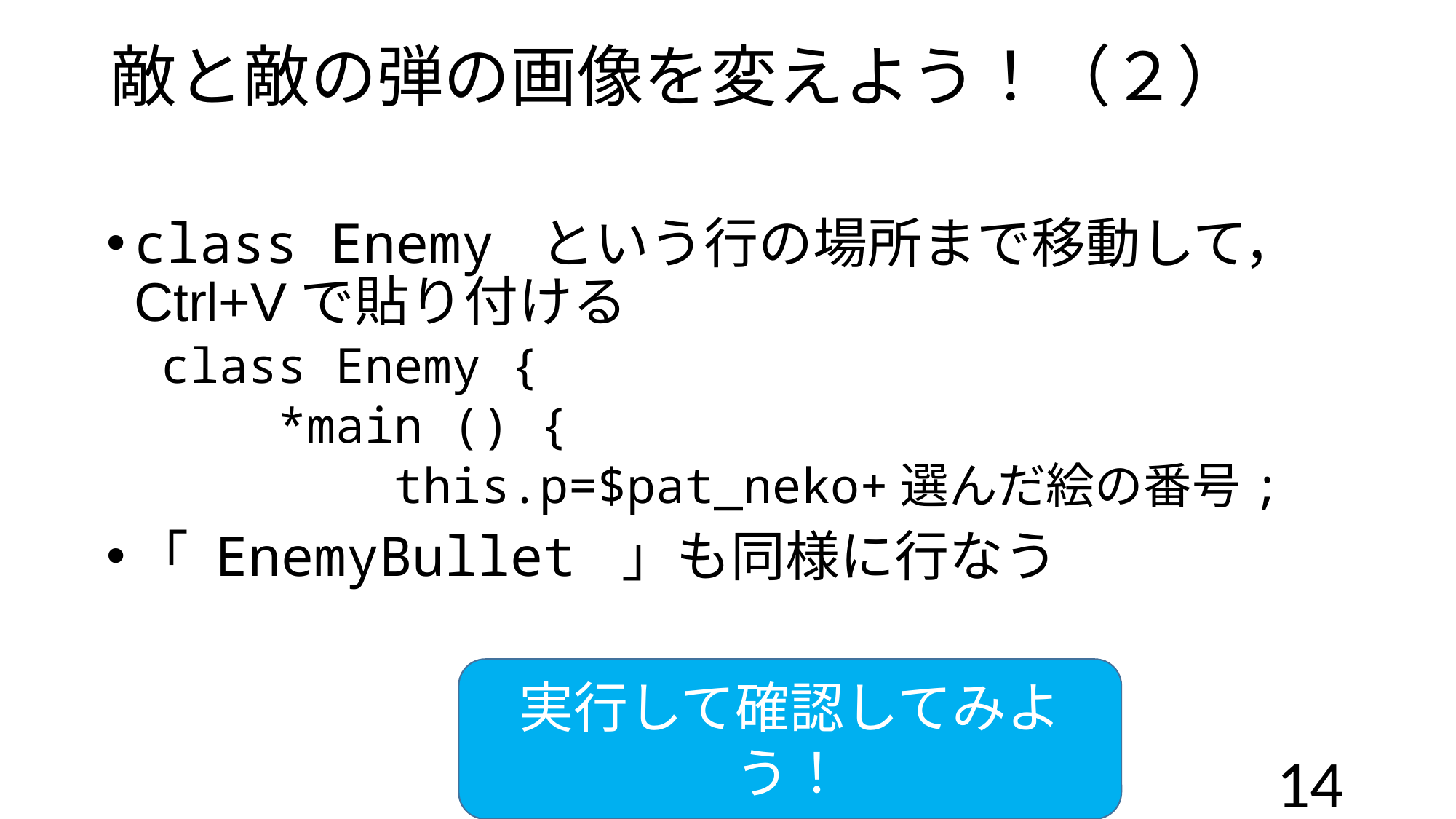

# 敵と敵の弾の画像を変えよう！（２）

class Enemy という行の場所まで移動して，Ctrl+Vで貼り付ける
class Enemy {
    *main () {
        this.p=$pat_neko+選んだ絵の番号;
「 EnemyBullet 」も同様に行なう
実行して確認してみよう！
14